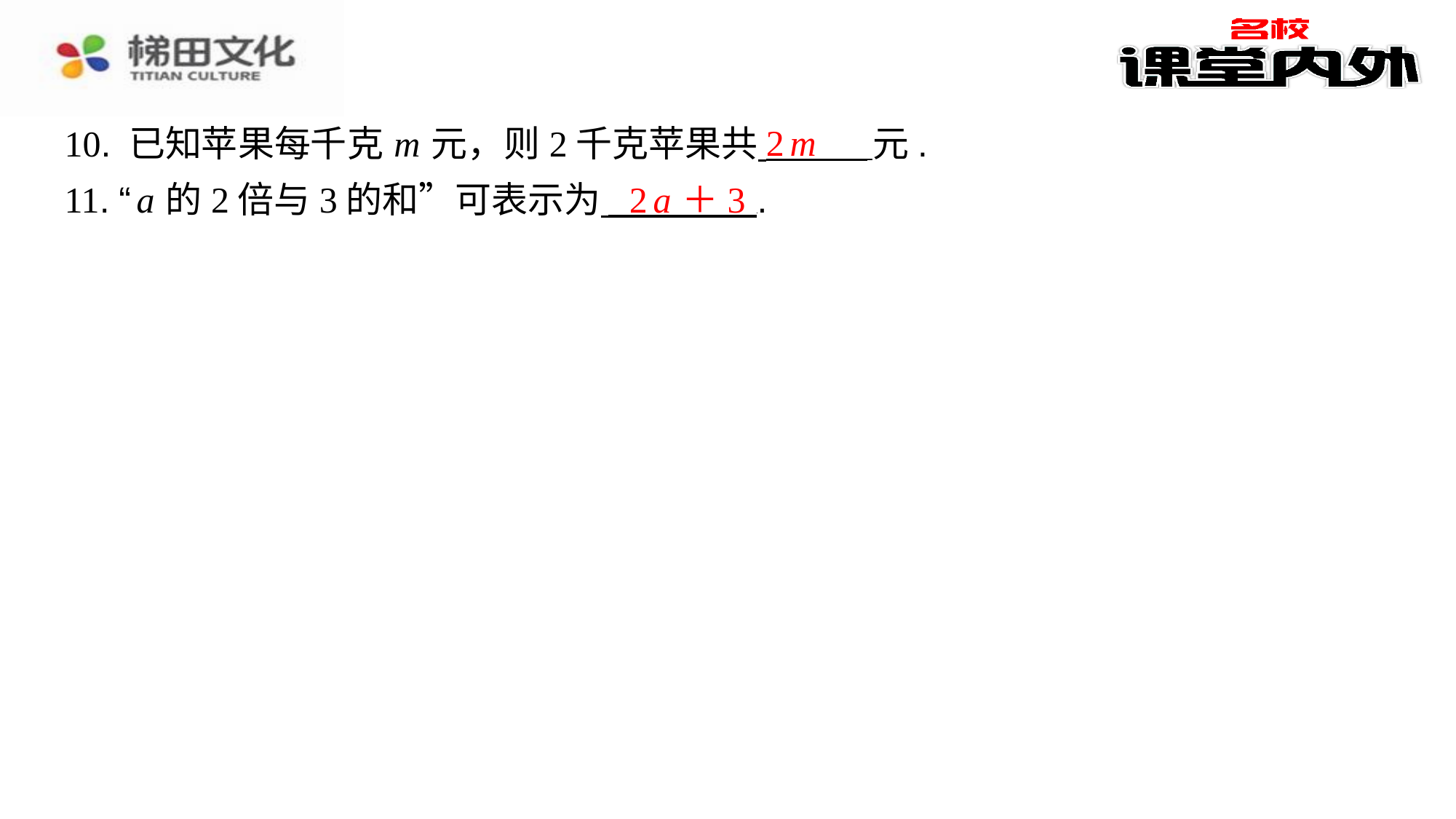

2 m
10. 已知苹果每千克 m 元，则2千克苹果共                 元.
11. “ a 的2倍与3的和”可表示为                        ⁠.
2 a ＋3